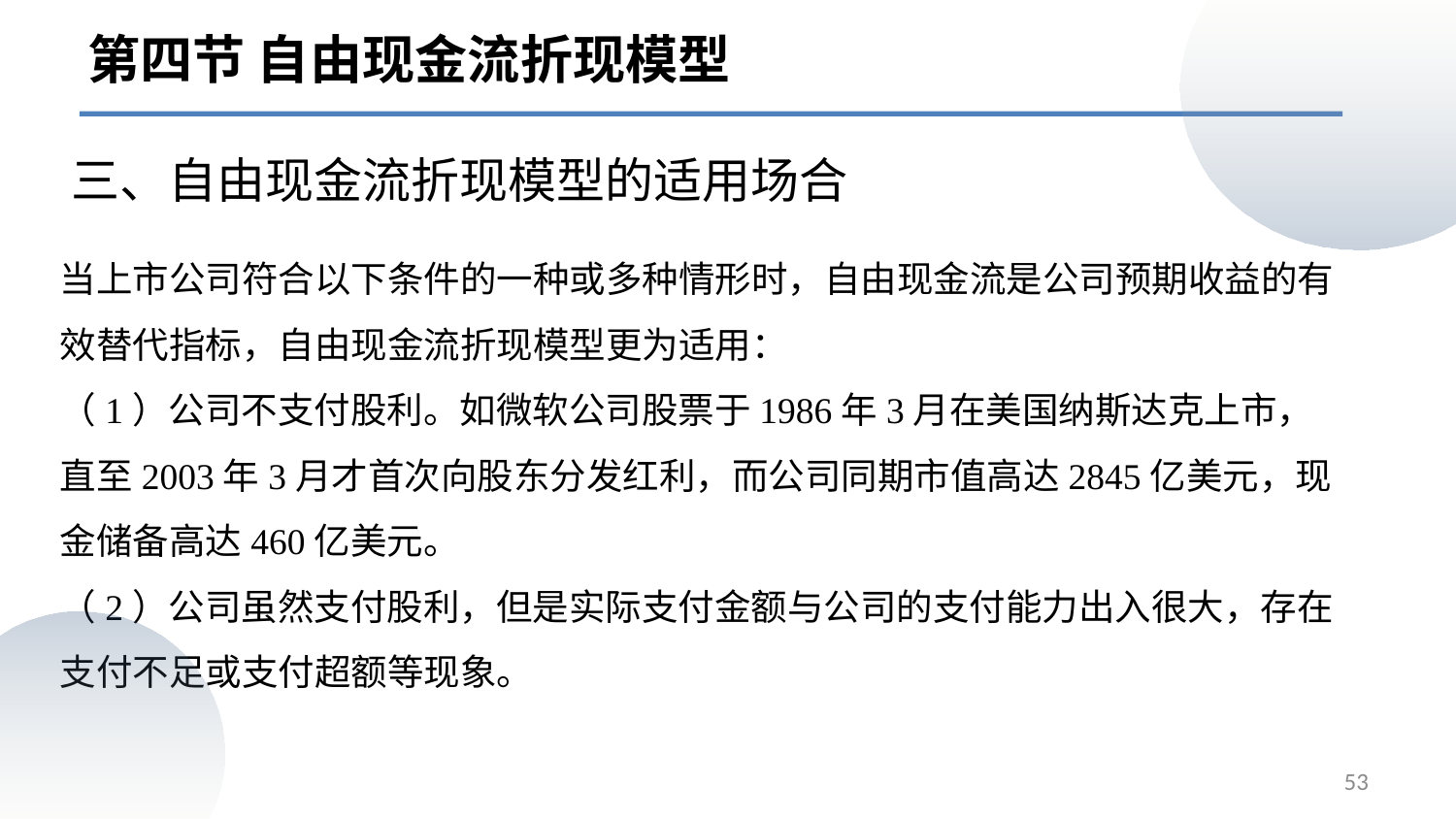

第四节 自由现金流折现模型
三、自由现金流折现模型的适用场合
当上市公司符合以下条件的一种或多种情形时，自由现金流是公司预期收益的有效替代指标，自由现金流折现模型更为适用：
（1）公司不支付股利。如微软公司股票于1986年3月在美国纳斯达克上市，直至2003年3月才首次向股东分发红利，而公司同期市值高达2845亿美元，现金储备高达460亿美元。
（2）公司虽然支付股利，但是实际支付金额与公司的支付能力出入很大，存在支付不足或支付超额等现象。

53